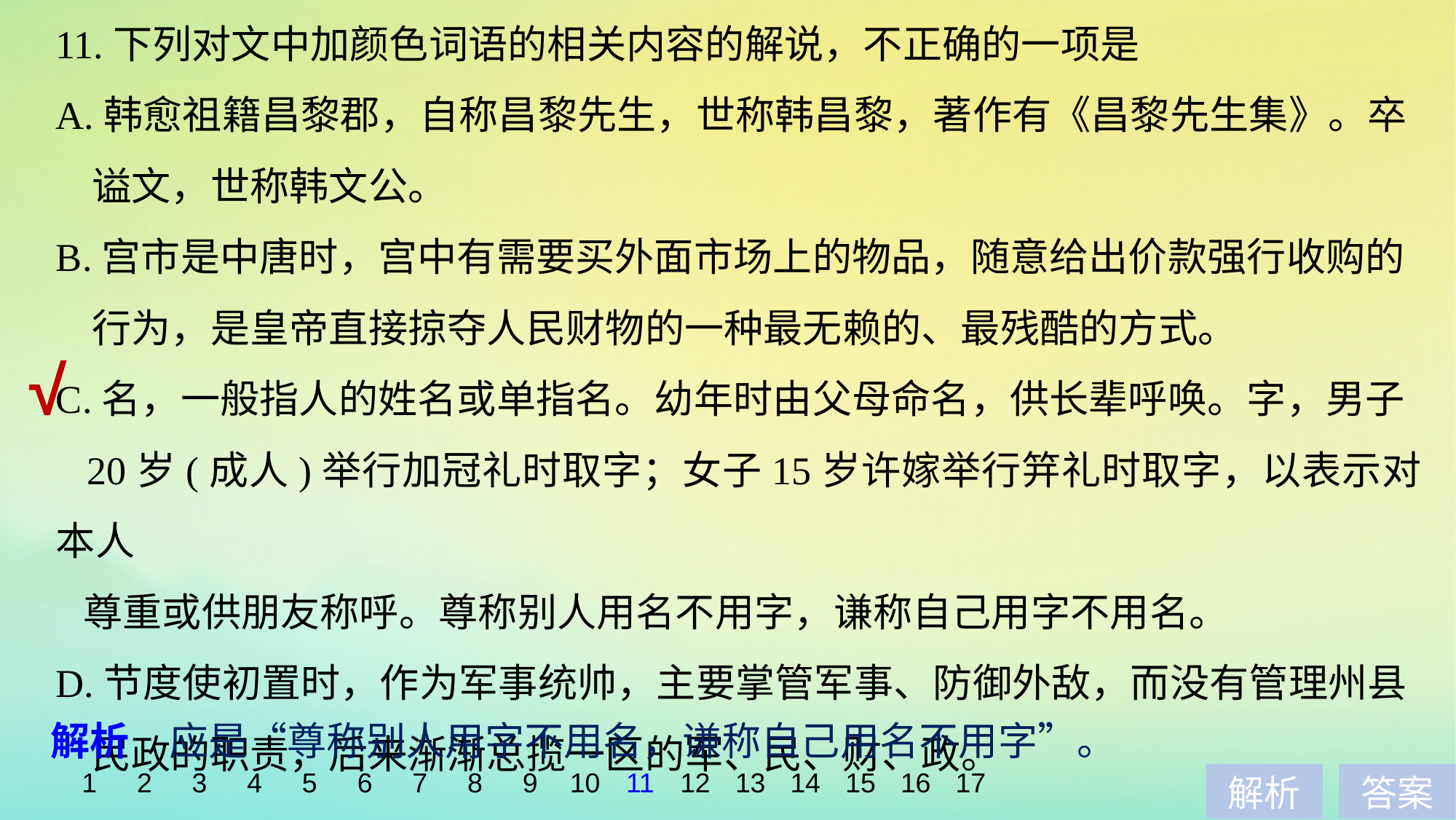

11.下列对文中加颜色词语的相关内容的解说，不正确的一项是
A.韩愈祖籍昌黎郡，自称昌黎先生，世称韩昌黎，著作有《昌黎先生集》。卒
   谥文，世称韩文公。
B.宫市是中唐时，宫中有需要买外面市场上的物品，随意给出价款强行收购的
   行为，是皇帝直接掠夺人民财物的一种最无赖的、最残酷的方式。
C.名，一般指人的姓名或单指名。幼年时由父母命名，供长辈呼唤。字，男子
   20岁(成人)举行加冠礼时取字；女子15岁许嫁举行笄礼时取字，以表示对本人
  尊重或供朋友称呼。尊称别人用名不用字，谦称自己用字不用名。
D.节度使初置时，作为军事统帅，主要掌管军事、防御外敌，而没有管理州县
   民政的职责，后来渐渐总揽一区的军、民、财、政。
√
解析　应是“尊称别人用字不用名，谦称自己用名不用字”。
1
2
3
4
5
6
7
8
9
10
11
12
13
14
15
16
17
解析
答案